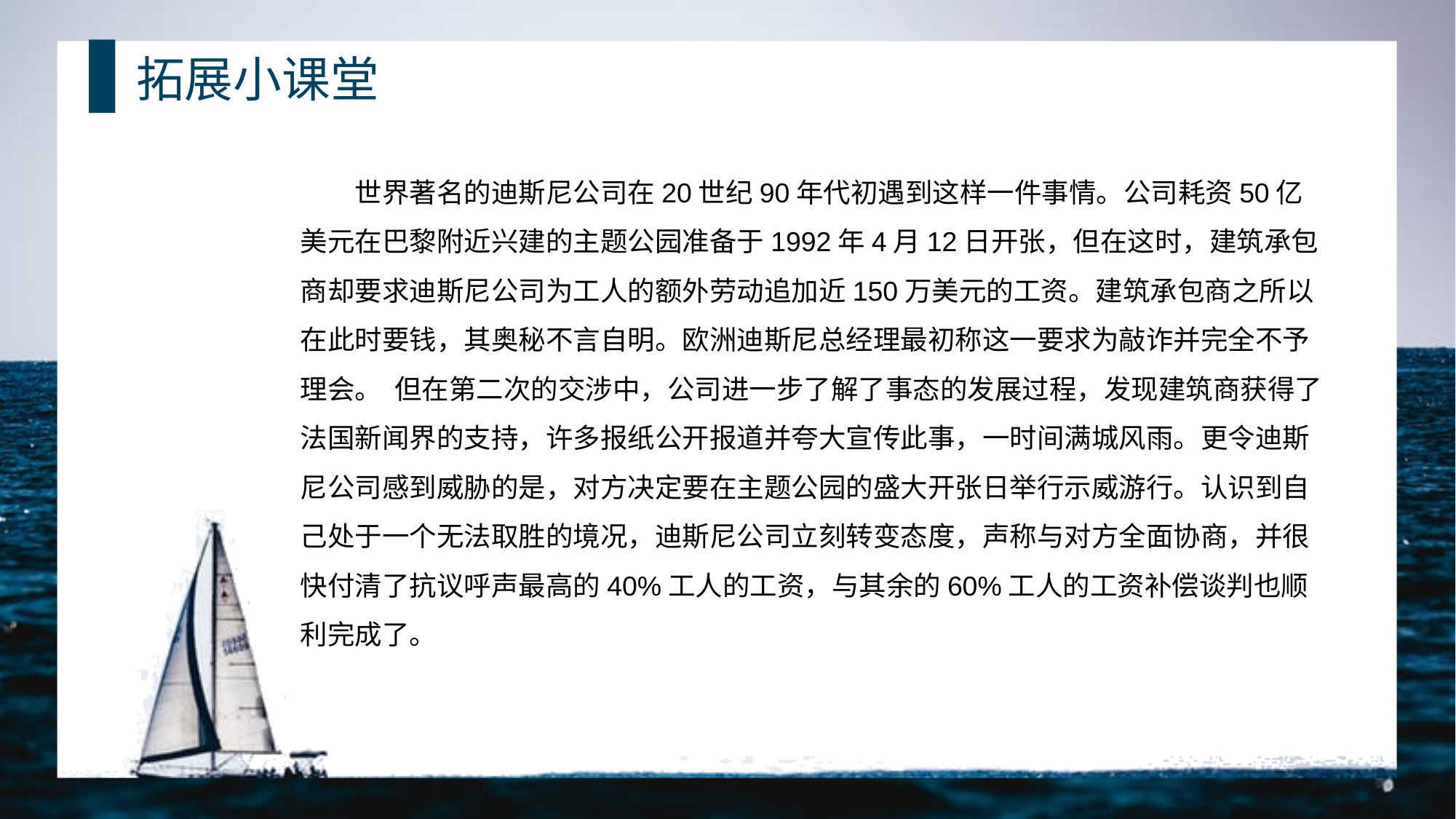

拓展小课堂
世界著名的迪斯尼公司在20世纪90年代初遇到这样一件事情。公司耗资50亿美元在巴黎附近兴建的主题公园准备于1992年4月12日开张，但在这时，建筑承包商却要求迪斯尼公司为工人的额外劳动追加近150万美元的工资。建筑承包商之所以在此时要钱，其奥秘不言自明。欧洲迪斯尼总经理最初称这一要求为敲诈并完全不予理会。  但在第二次的交涉中，公司进一步了解了事态的发展过程，发现建筑商获得了法国新闻界的支持，许多报纸公开报道并夸大宣传此事，一时间满城风雨。更令迪斯尼公司感到威胁的是，对方决定要在主题公园的盛大开张日举行示威游行。认识到自己处于一个无法取胜的境况，迪斯尼公司立刻转变态度，声称与对方全面协商，并很快付清了抗议呼声最高的40%工人的工资，与其余的60%工人的工资补偿谈判也顺利完成了。